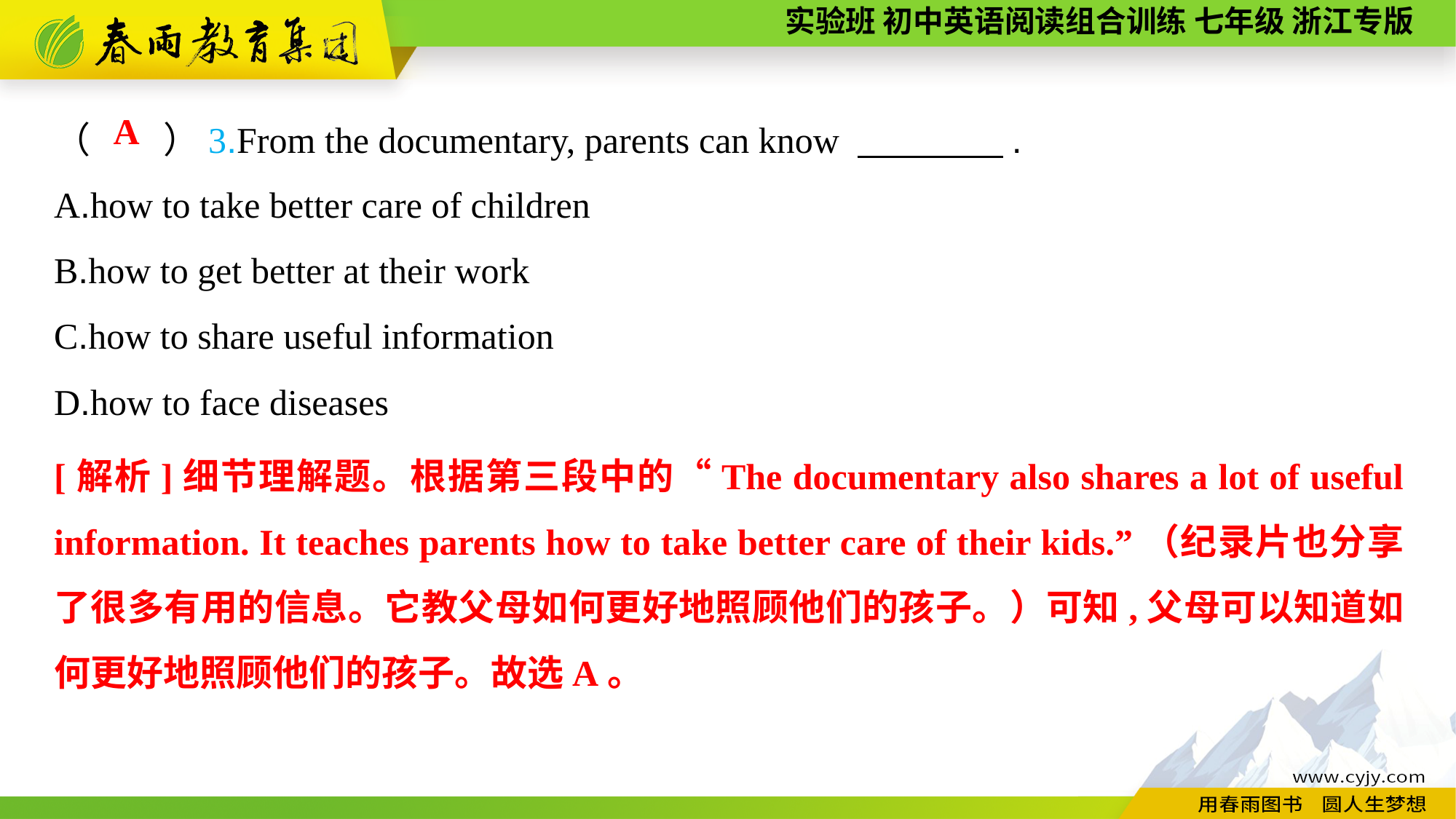

（　　）3.From the documentary, parents can know 　　　　.
A.how to take better care of children
B.how to get better at their work
C.how to share useful information
D.how to face diseases
A
[解析]细节理解题。根据第三段中的“The documentary also shares a lot of useful information. It teaches parents how to take better care of their kids.”（纪录片也分享了很多有用的信息。它教父母如何更好地照顾他们的孩子。）可知,父母可以知道如何更好地照顾他们的孩子。故选A。